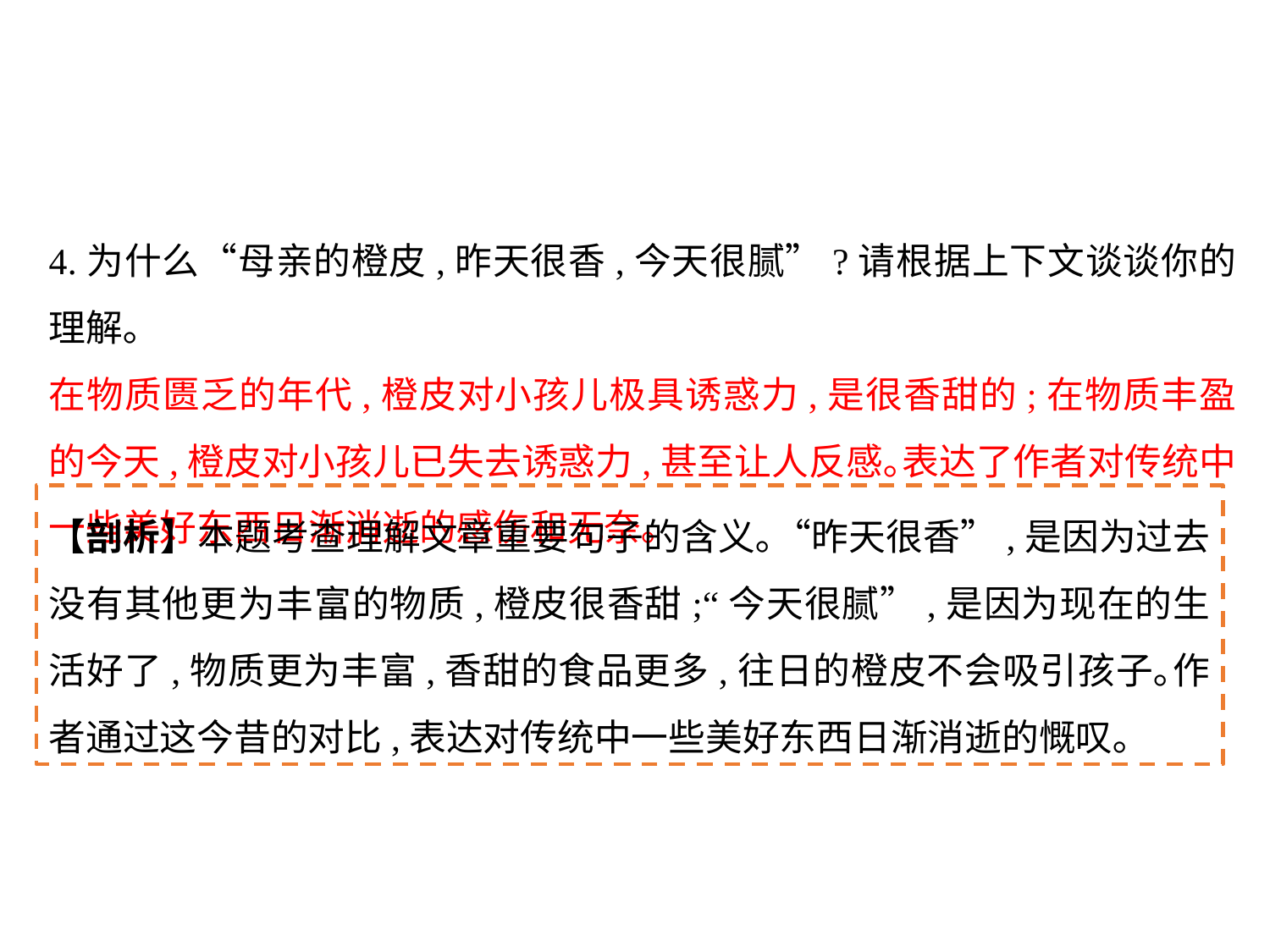

4.为什么“母亲的橙皮,昨天很香,今天很腻”?请根据上下文谈谈你的理解｡
在物质匮乏的年代,橙皮对小孩儿极具诱惑力,是很香甜的;在物质丰盈的今天,橙皮对小孩儿已失去诱惑力,甚至让人反感｡表达了作者对传统中一些美好东西日渐消逝的感伤和无奈｡
【剖析】本题考查理解文章重要句子的含义｡“昨天很香”,是因为过去没有其他更为丰富的物质,橙皮很香甜;“今天很腻”,是因为现在的生活好了,物质更为丰富,香甜的食品更多,往日的橙皮不会吸引孩子｡作者通过这今昔的对比,表达对传统中一些美好东西日渐消逝的慨叹｡